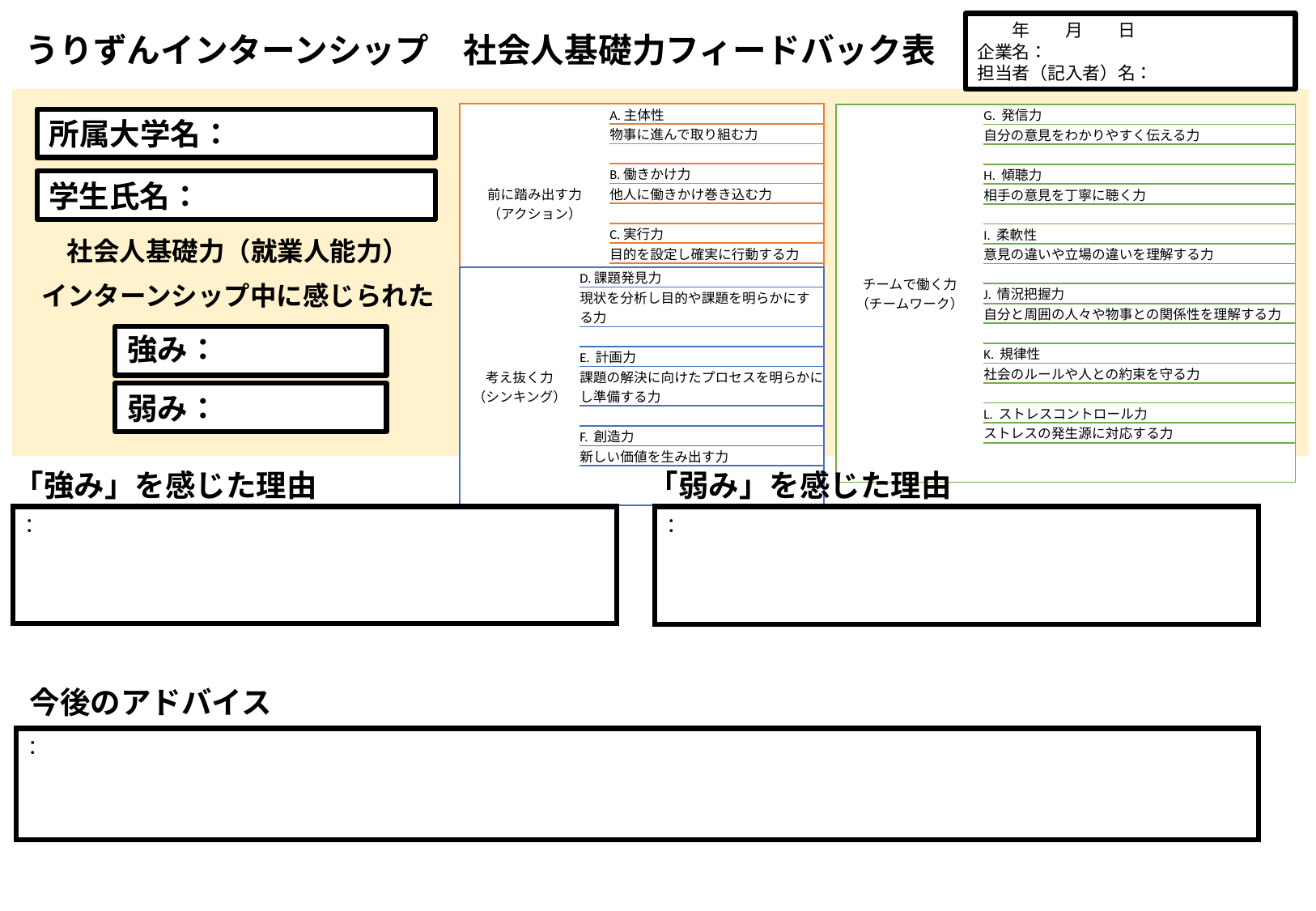

年　　月　　日
企業名：
担当者（記入者）名：
# うりずんインターンシップ　社会人基礎力フィードバック表

| 前に踏み出す力 （アクション） | A.主体性 |
| --- | --- |
|  | 物事に進んで取り組む力 |
|  |  |
|  | B.働きかけ力 |
|  | 他人に働きかけ巻き込む力 |
|  |  |
|  | C.実行力 |
|  | 目的を設定し確実に行動する力 |
|  |  |
| チームで働く力 （チームワーク） | G. 発信力 |
| --- | --- |
|  | 自分の意見をわかりやすく伝える力 |
|  |  |
|  | H. 傾聴力 |
|  | 相手の意見を丁寧に聴く力 |
|  |  |
|  | I. 柔軟性 |
|  | 意見の違いや立場の違いを理解する力 |
|  |  |
|  | J. 情況把握力 |
|  | 自分と周囲の人々や物事との関係性を理解する力 |
|  |  |
|  | K. 規律性 |
|  | 社会のルールや人との約束を守る力 |
|  |  |
|  | L. ストレスコントロール力 |
|  | ストレスの発生源に対応する力 |
|  |  |
所属大学名：
学生氏名：
社会人基礎力（就業人能力）
インターンシップ中に感じられた
| 考え抜く力 （シンキング） | D.課題発見力 |
| --- | --- |
|  | 現状を分析し目的や課題を明らかにする力 |
|  |  |
|  | E. 計画力 |
|  | 課題の解決に向けたプロセスを明らかにし準備する力 |
|  |  |
|  | F. 創造力 |
|  | 新しい価値を生み出す力 |
|  |  |
強み：
弱み：
「強み」を感じた理由
「弱み」を感じた理由
：
：
今後のアドバイス
：